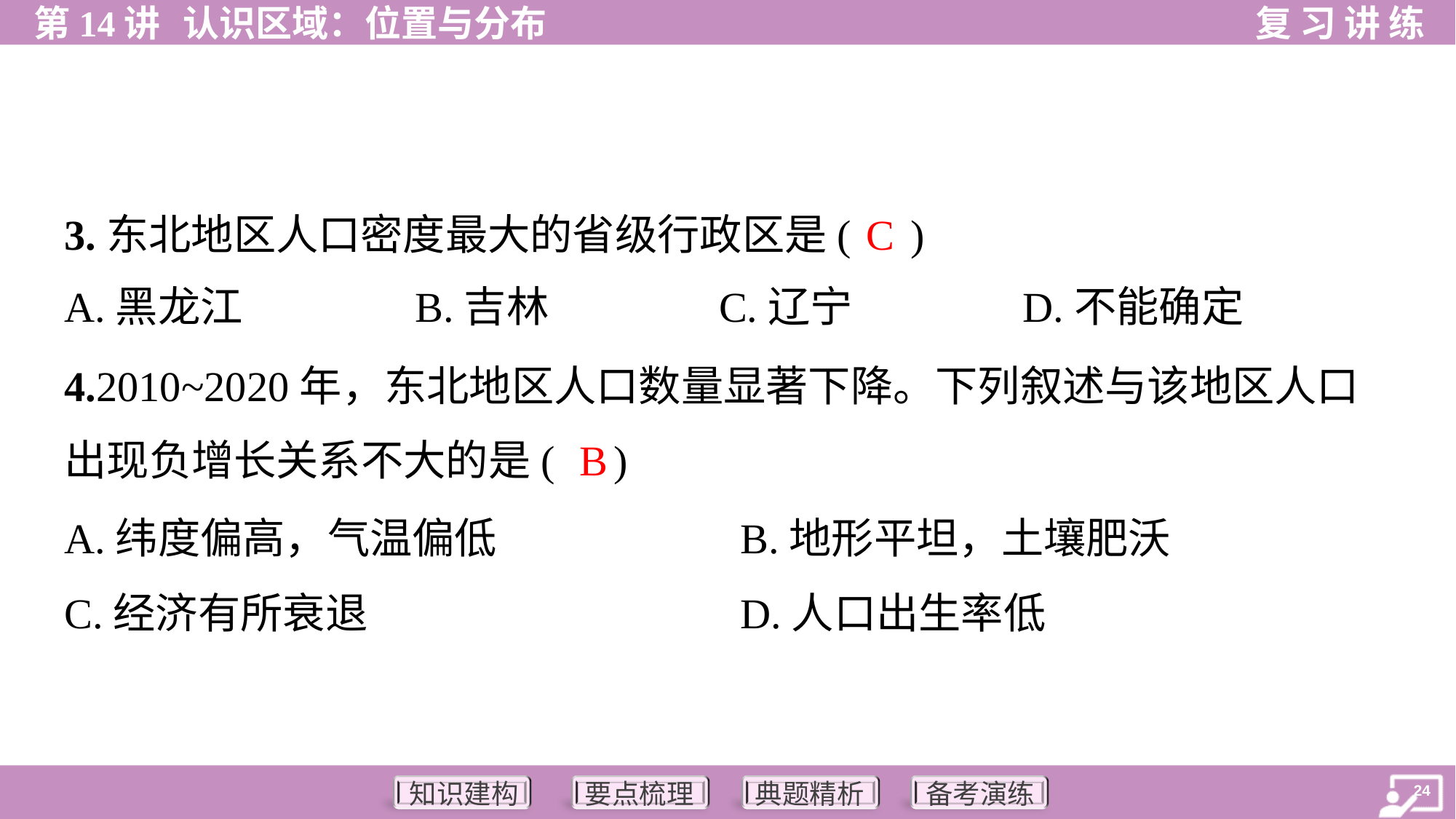

C
3.东北地区人口密度最大的省级行政区是(     )
A.黑龙江	B.吉林	C.辽宁	D.不能确定
4.2010~2020年，东北地区人口数量显著下降。下列叙述与该地区人口
出现负增长关系不大的是(     )
B
A.纬度偏高，气温偏低	B.地形平坦，土壤肥沃
C.经济有所衰退	D.人口出生率低